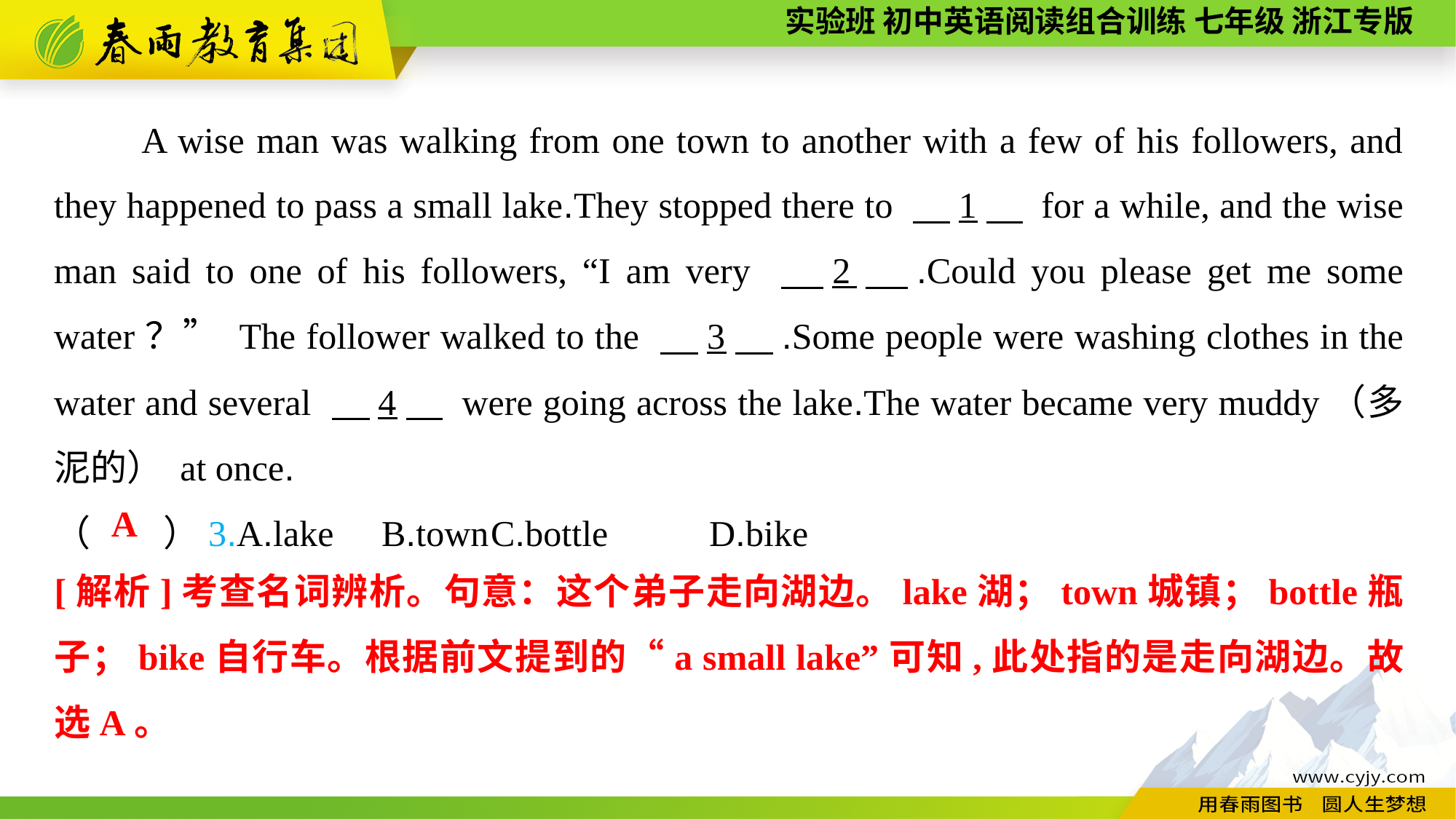

A wise man was walking from one town to another with a few of his followers, and they happened to pass a small lake.They stopped there to 　1　 for a while, and the wise man said to one of his followers, “I am very 　2　.Could you please get me some water？” The follower walked to the 　3　.Some people were washing clothes in the water and several 　4　 were going across the lake.The water became very muddy（多泥的） at once.
（　　）3.A.lake	B.town	C.bottle	D.bike
A
[解析]考查名词辨析。句意：这个弟子走向湖边。lake湖；town城镇；bottle瓶子；bike自行车。根据前文提到的“a small lake”可知,此处指的是走向湖边。故选A。